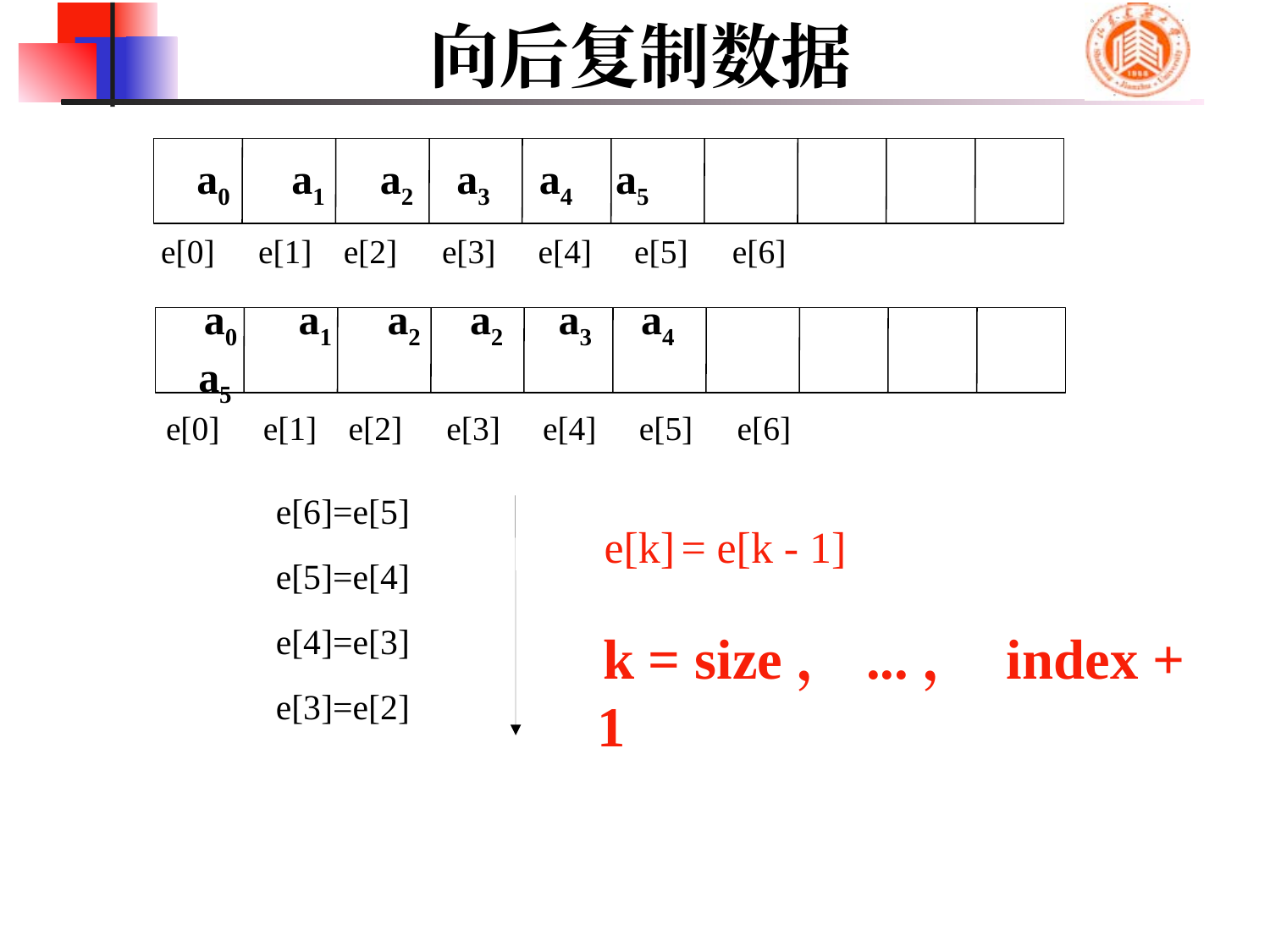

# 向后复制数据

a0          a1         a2       a3        a4       a5

e[0]
e[1]
e[2]
e[3]
e[4]
e[5]
e[6]

a0          a1         a2        a2         a3        a4        a5

e[0]
e[1]
e[2]
e[3]
e[4]
e[5]
e[6]
e[6]=e[5]
e[5]=e[4]
e[4]=e[3]
e[3]=e[2]

e[k] = e[k - 1]
k = size，...， index + 1